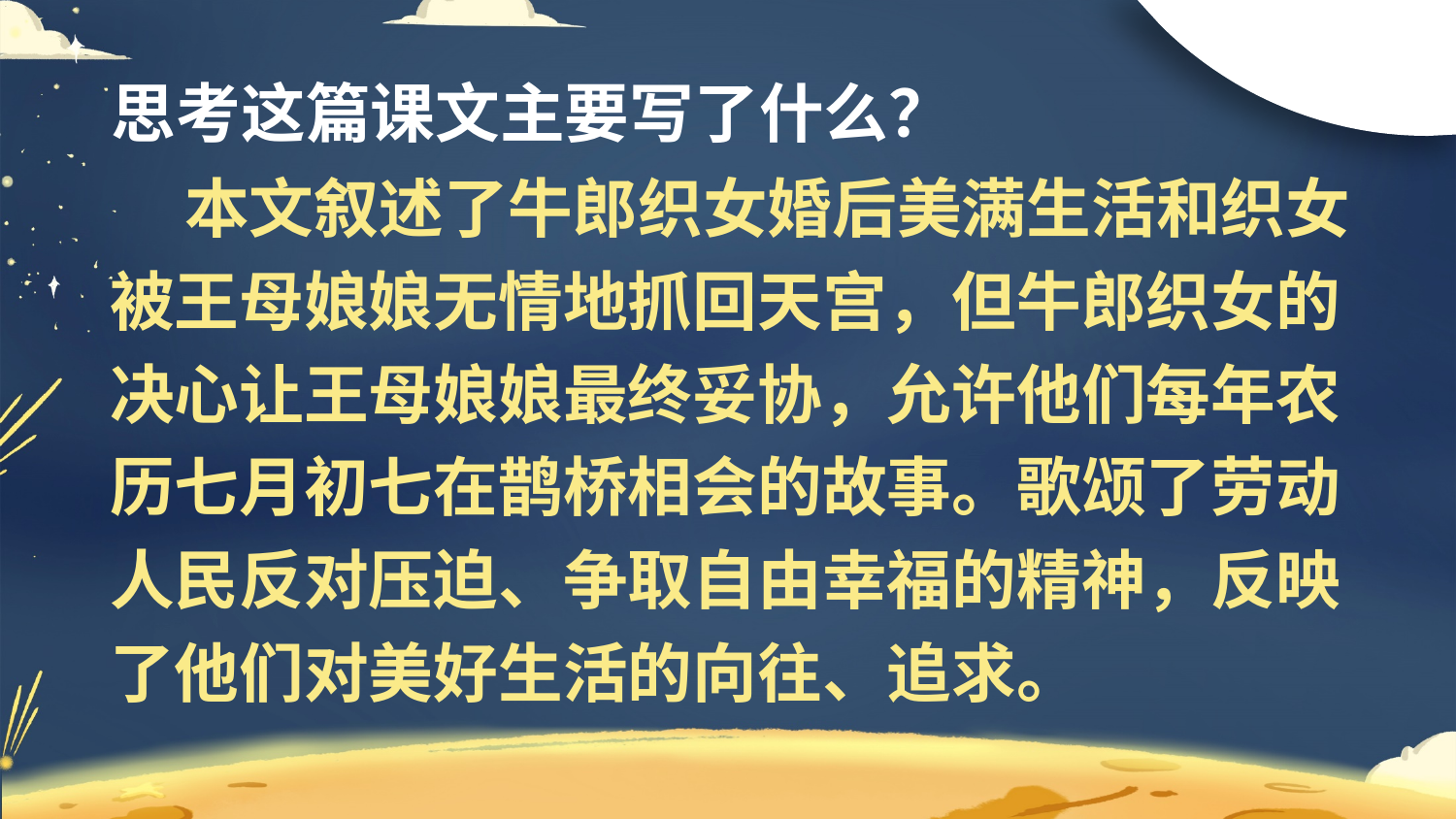

思考这篇课文主要写了什么？
    本文叙述了牛郎织女婚后美满生活和织女被王母娘娘无情地抓回天宫，但牛郎织女的决心让王母娘娘最终妥协，允许他们每年农历七月初七在鹊桥相会的故事。歌颂了劳动人民反对压迫、争取自由幸福的精神，反映了他们对美好生活的向往、追求。